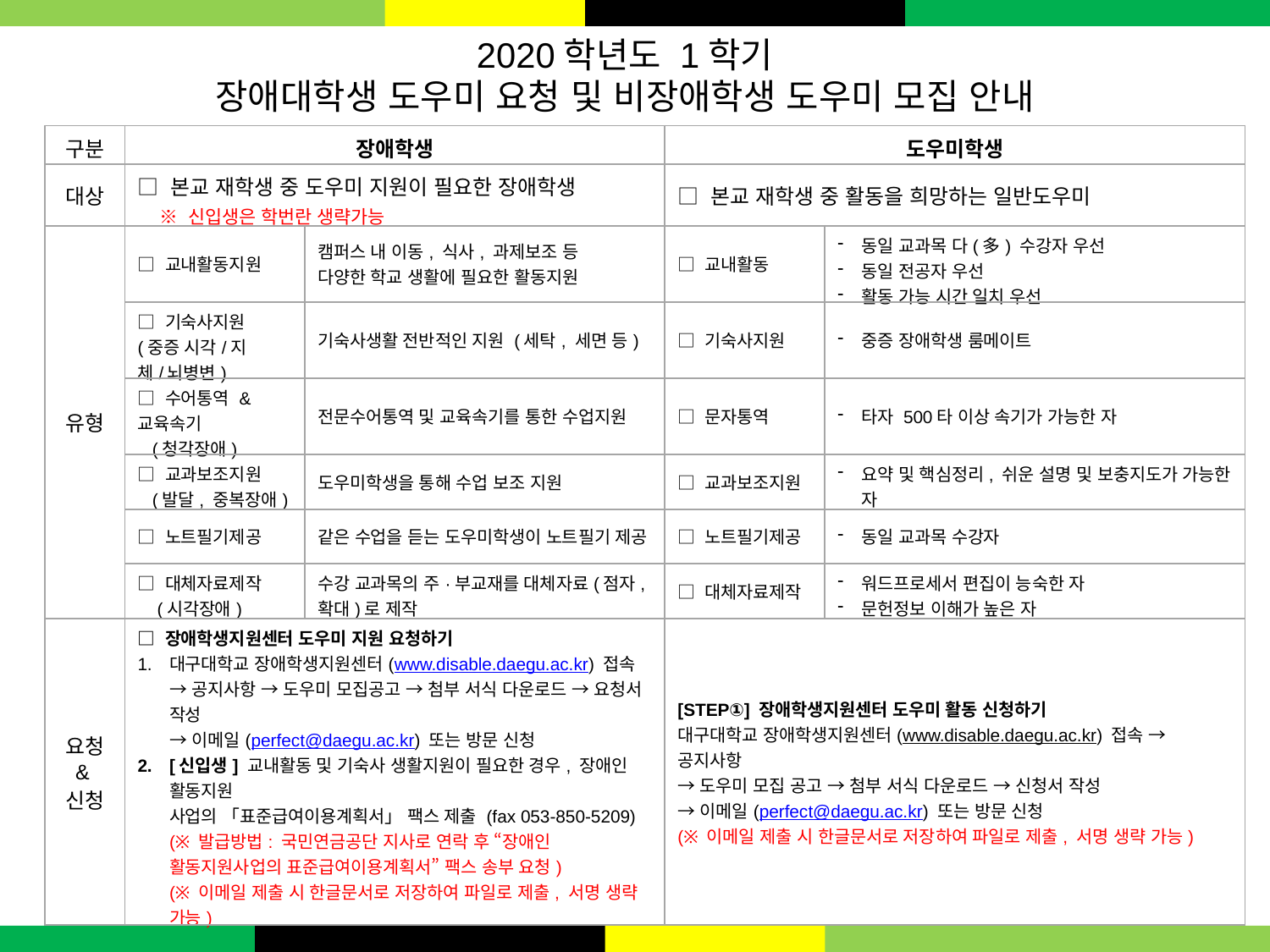

2020학년도 1학기
장애대학생 도우미 요청 및 비장애학생 도우미 모집 안내
| 구분 | 장애학생 |  | 도우미학생 |  |
| --- | --- | --- | --- | --- |
| 대상 | □ 본교 재학생 중 도우미 지원이 필요한 장애학생 ※ 신입생은 학번란 생략가능 |  | □ 본교 재학생 중 활동을 희망하는 일반도우미 |  |
| 유형 | □ 교내활동지원 | 캠퍼스 내 이동, 식사, 과제보조 등 다양한 학교 생활에 필요한 활동지원 | □ 교내활동 | 동일 교과목 다(多) 수강자 우선 동일 전공자 우선 활동 가능 시간 일치 우선 |
|  | □ 기숙사지원 (중증 시각/지체/뇌병변) | 기숙사생활 전반적인 지원 (세탁, 세면 등) | □ 기숙사지원 | 중증 장애학생 룸메이트 |
|  | □ 수어통역 & 교육속기 (청각장애) | 전문수어통역 및 교육속기를 통한 수업지원 | □ 문자통역 | 타자 500타 이상 속기가 가능한 자 |
|  | □ 교과보조지원 (발달, 중복장애) | 도우미학생을 통해 수업 보조 지원 | □ 교과보조지원 | 요약 및 핵심정리, 쉬운 설명 및 보충지도가 가능한 자 |
|  | □ 노트필기제공 | 같은 수업을 듣는 도우미학생이 노트필기 제공 | □ 노트필기제공 | 동일 교과목 수강자 |
|  | □ 대체자료제작 (시각장애) | 수강 교과목의 주·부교재를 대체자료(점자, 확대)로 제작 | □ 대체자료제작 | 워드프로세서 편집이 능숙한 자 문헌정보 이해가 높은 자 |
| 요청 &신청 | □ 장애학생지원센터 도우미 지원 요청하기 대구대학교 장애학생지원센터(www.disable.daegu.ac.kr) 접속 → 공지사항 → 도우미 모집공고 → 첨부 서식 다운로드 → 요청서 작성 → 이메일(perfect@daegu.ac.kr) 또는 방문 신청 [신입생] 교내활동 및 기숙사 생활지원이 필요한 경우, 장애인 활동지원 사업의 「표준급여이용계획서」 팩스 제출 (fax 053-850-5209) (※ 발급방법: 국민연금공단 지사로 연락 후 “장애인 활동지원사업의 표준급여이용계획서” 팩스 송부 요청) (※ 이메일 제출 시 한글문서로 저장하여 파일로 제출, 서명 생략 가능) |  | [STEP①] 장애학생지원센터 도우미 활동 신청하기 대구대학교 장애학생지원센터(www.disable.daegu.ac.kr) 접속 → 공지사항 → 도우미 모집 공고 → 첨부 서식 다운로드 → 신청서 작성 → 이메일(perfect@daegu.ac.kr) 또는 방문 신청 (※ 이메일 제출 시 한글문서로 저장하여 파일로 제출, 서명 생략 가능) |  |